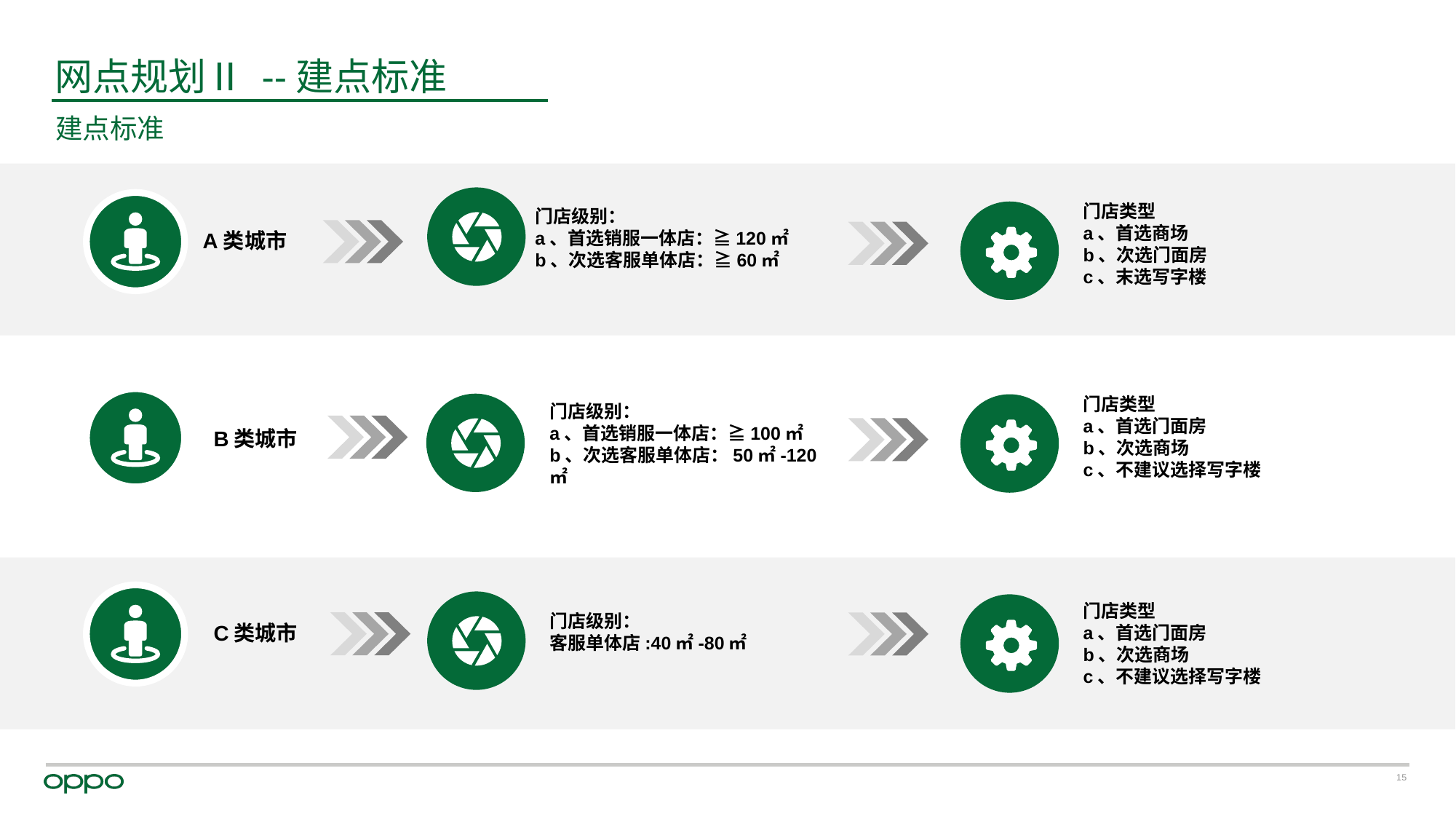

网点规划Ⅱ --建点标准
建点标准

A类城市

门店类型
a、首选商场
b、次选门面房
c、末选写字楼
门店级别：
a、首选销服一体店：≧120㎡
b、次选客服单体店：≧60㎡

门店类型
a、首选门面房
b、次选商场
c、不建议选择写字楼

门店级别：
a、首选销服一体店：≧100㎡
b、次选客服单体店：50㎡-120㎡

B类城市

门店类型
a、首选门面房
b、次选商场
c、不建议选择写字楼
门店级别：
客服单体店:40㎡-80㎡

C类城市